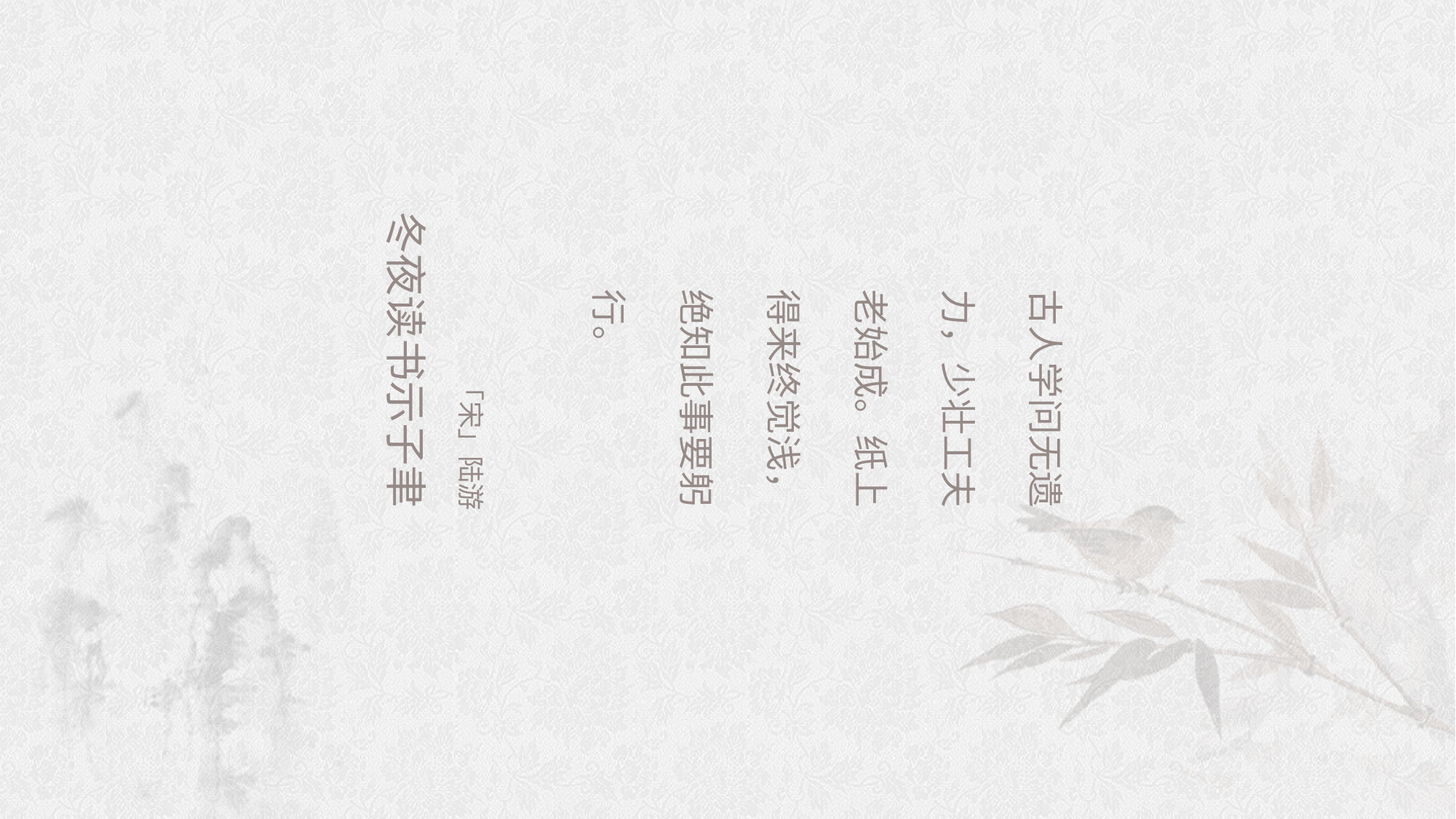

冬夜读书示子聿
古人学问无遗力，少壮工夫老始成。纸上得来终觉浅，绝知此事要躬行。
「宋」陆游